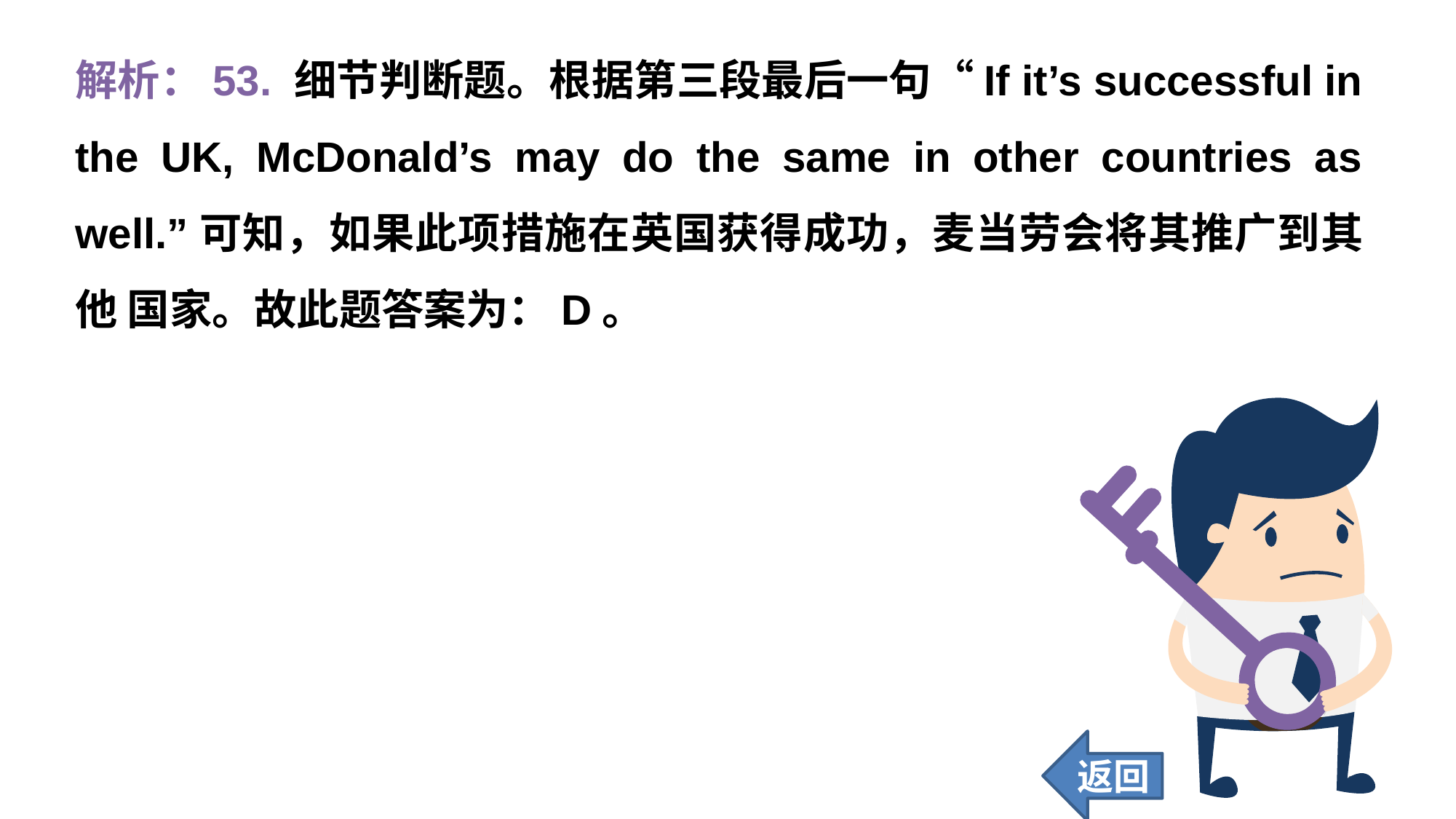

解析：53. 细节判断题。根据第三段最后一句“If it’s successful in the UK, McDonald’s may do the same in other countries as well.”可知，如果此项措施在英国获得成功，麦当劳会将其推广到其他 国家。故此题答案为：D。

返回
416